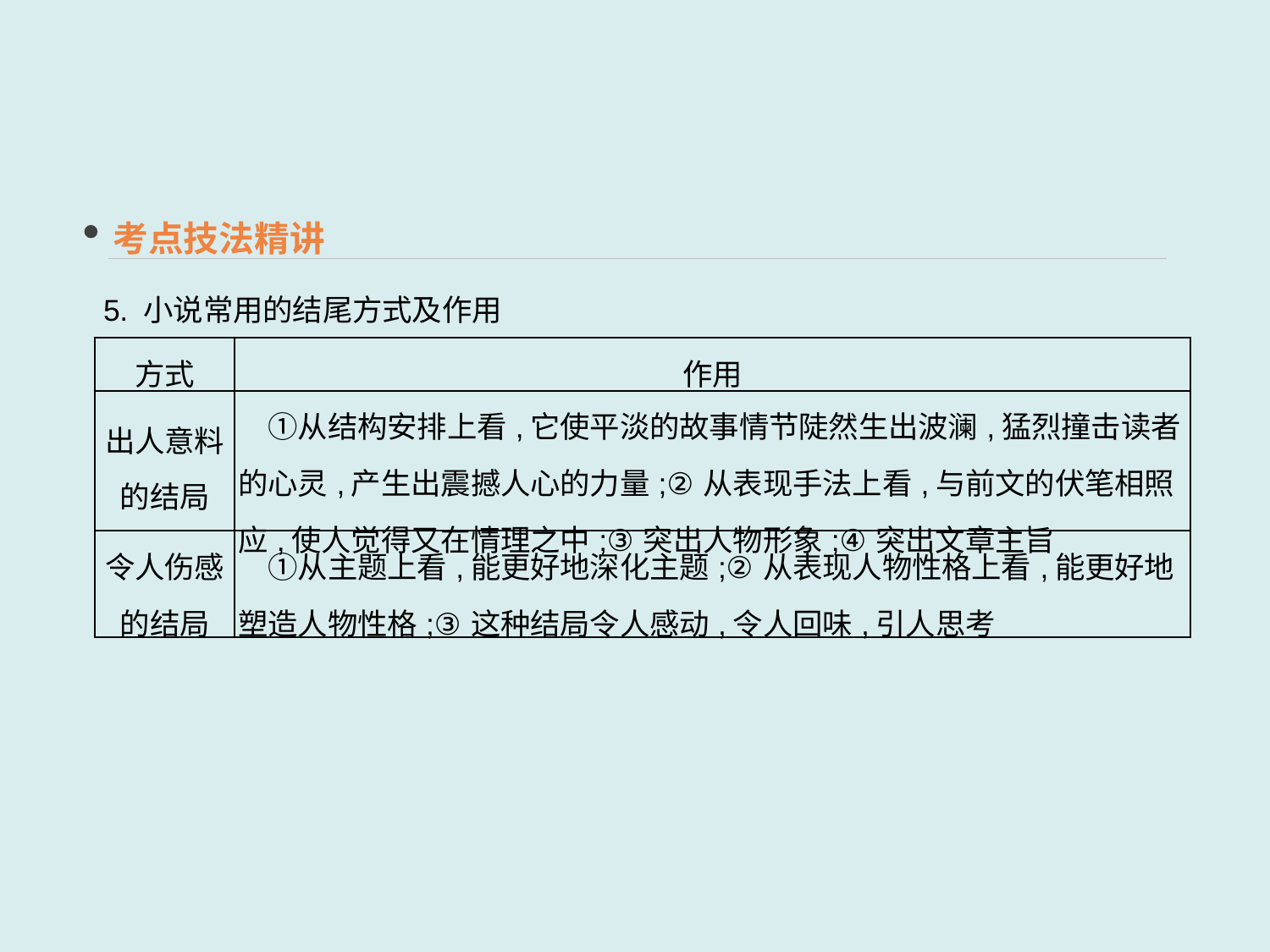

考点技法精讲

5. 小说常用的结尾方式及作用
| 方式 | 作用 |
| --- | --- |
| 出人意料 的结局 | ①从结构安排上看,它使平淡的故事情节陡然生出波澜,猛烈撞击读者的心灵,产生出震撼人心的力量;②从表现手法上看,与前文的伏笔相照应,使人觉得又在情理之中;③突出人物形象;④突出文章主旨 |
| 令人伤感 的结局 | ①从主题上看,能更好地深化主题;②从表现人物性格上看,能更好地塑造人物性格;③这种结局令人感动,令人回味,引人思考 |